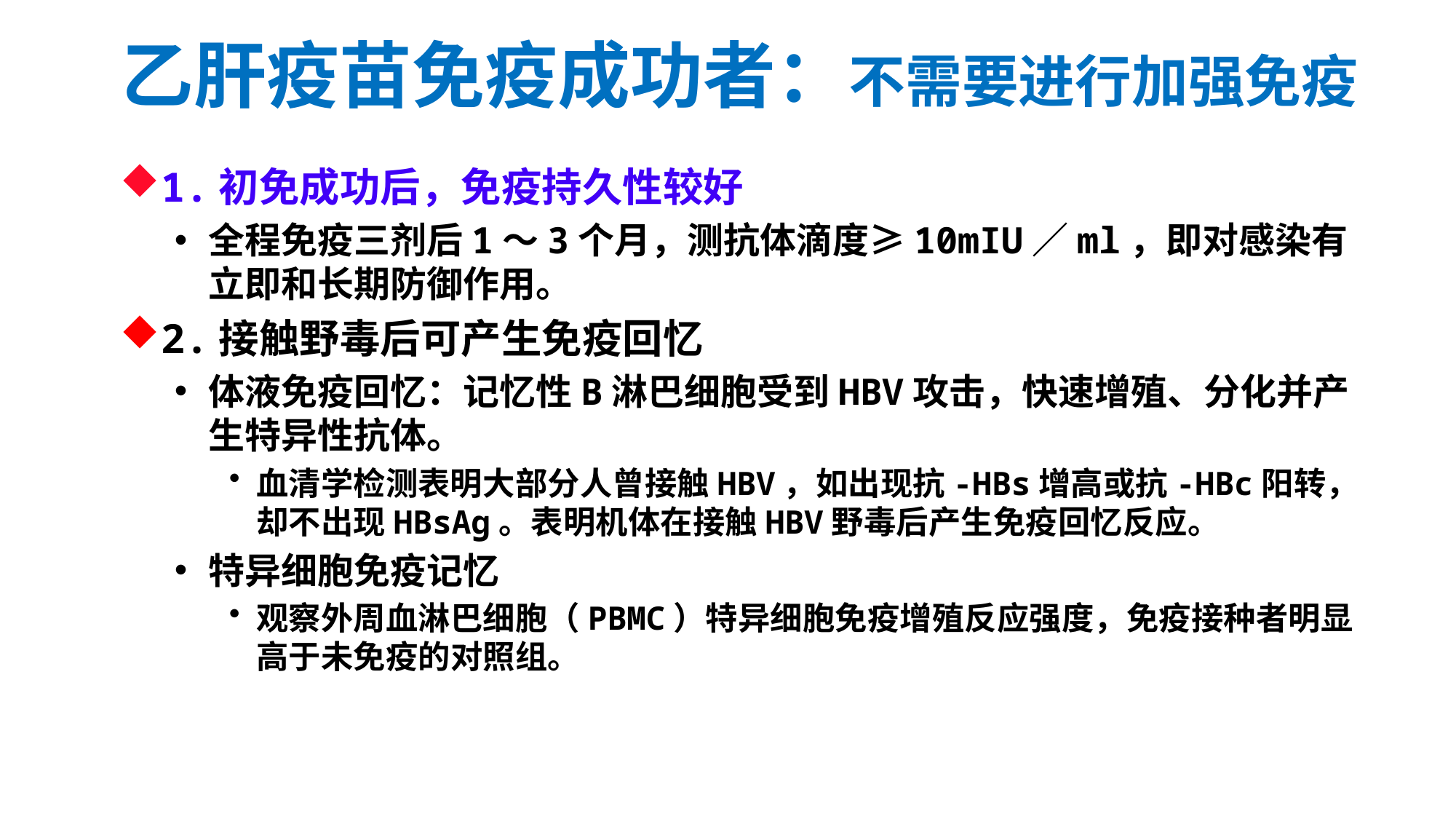

乙肝疫苗免疫成功者：不需要进行加强免疫
1.初免成功后，免疫持久性较好
全程免疫三剂后1～3个月，测抗体滴度≥10mIU／ml，即对感染有立即和长期防御作用。
2.接触野毒后可产生免疫回忆
体液免疫回忆：记忆性B淋巴细胞受到HBV攻击，快速增殖、分化并产生特异性抗体。
血清学检测表明大部分人曾接触HBV，如出现抗-HBs增高或抗-HBc阳转，却不出现HBsAg。表明机体在接触HBV野毒后产生免疫回忆反应。
特异细胞免疫记忆
观察外周血淋巴细胞（PBMC）特异细胞免疫增殖反应强度，免疫接种者明显高于未免疫的对照组。